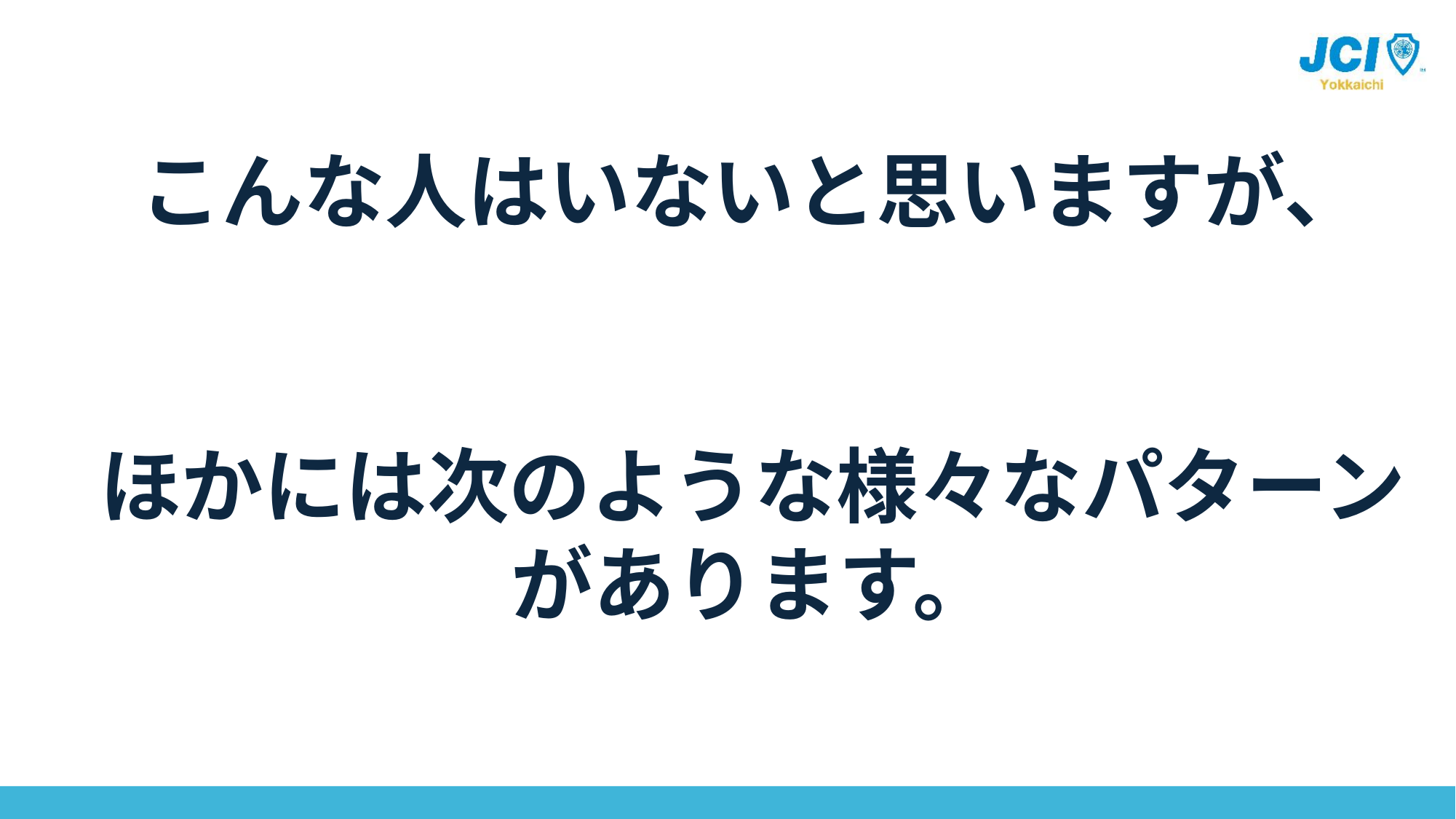

# こんな人はいないと思いますが、 ほかには次のような様々なパターンがあります。